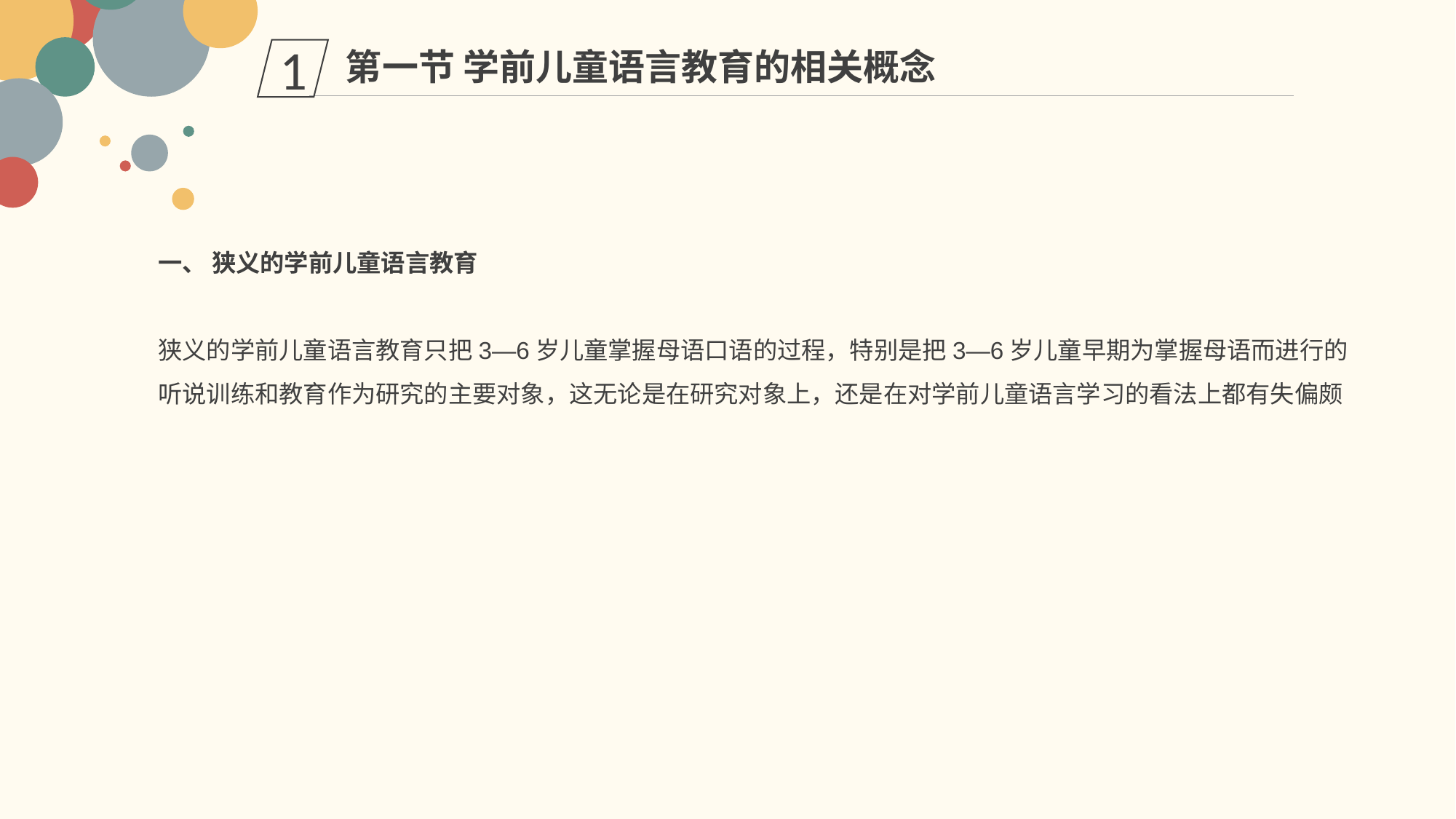

第一节 学前儿童语言教育的相关概念
1
一、 狭义的学前儿童语言教育

狭义的学前儿童语言教育只把3—6岁儿童掌握母语口语的过程，特别是把3—6岁儿童早期为掌握母语而进行的听说训练和教育作为研究的主要对象，这无论是在研究对象上，还是在对学前儿童语言学习的看法上都有失偏颇